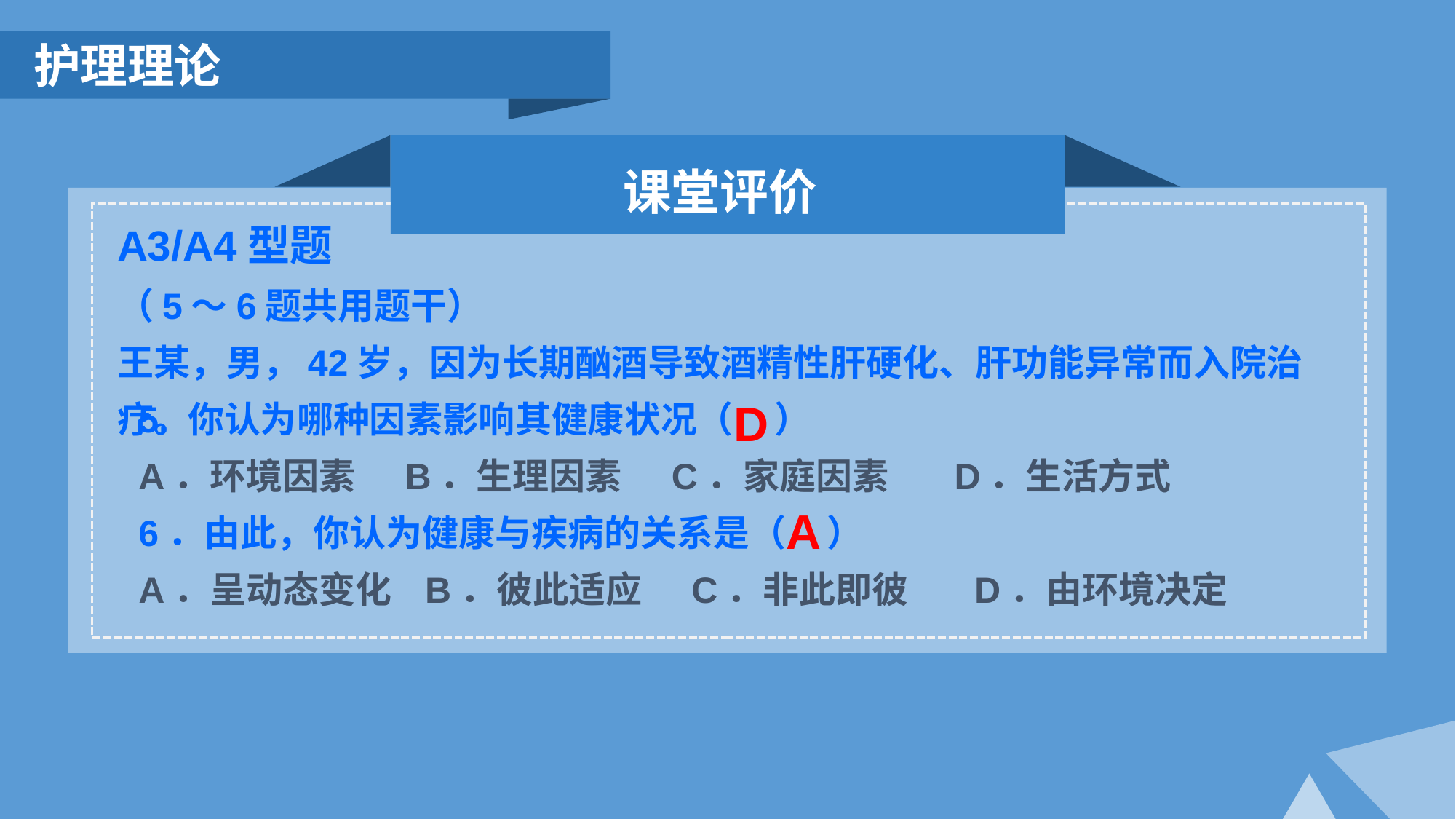

护理理论

课堂评价

A3/A4型题
（5～6题共用题干）
王某，男，42岁，因为长期酗酒导致酒精性肝硬化、肝功能异常而入院治疗。
D
5. 你认为哪种因素影响其健康状况（     ）
A．环境因素     B．生理因素     C．家庭因素       D．生活方式
6．由此，你认为健康与疾病的关系是（     ）
A．呈动态变化   B．彼此适应     C．非此即彼       D．由环境决定
A